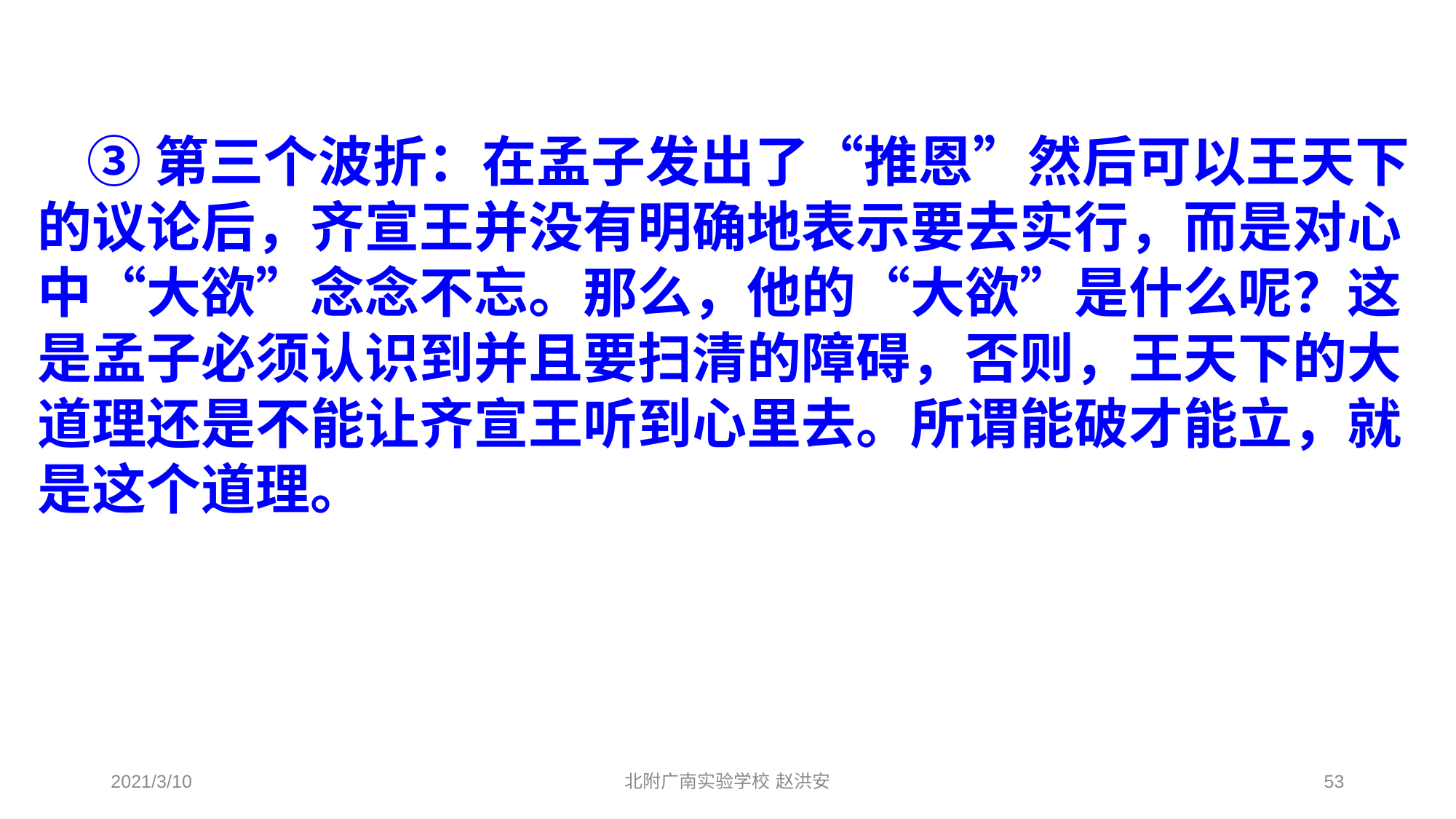

③第三个波折：在孟子发出了“推恩”然后可以王天下的议论后，齐宣王并没有明确地表示要去实行，而是对心中“大欲”念念不忘。那么，他的“大欲”是什么呢？这是孟子必须认识到并且要扫清的障碍，否则，王天下的大道理还是不能让齐宣王听到心里去。所谓能破才能立，就是这个道理。
2021/3/10
北附广南实验学校 赵洪安
53